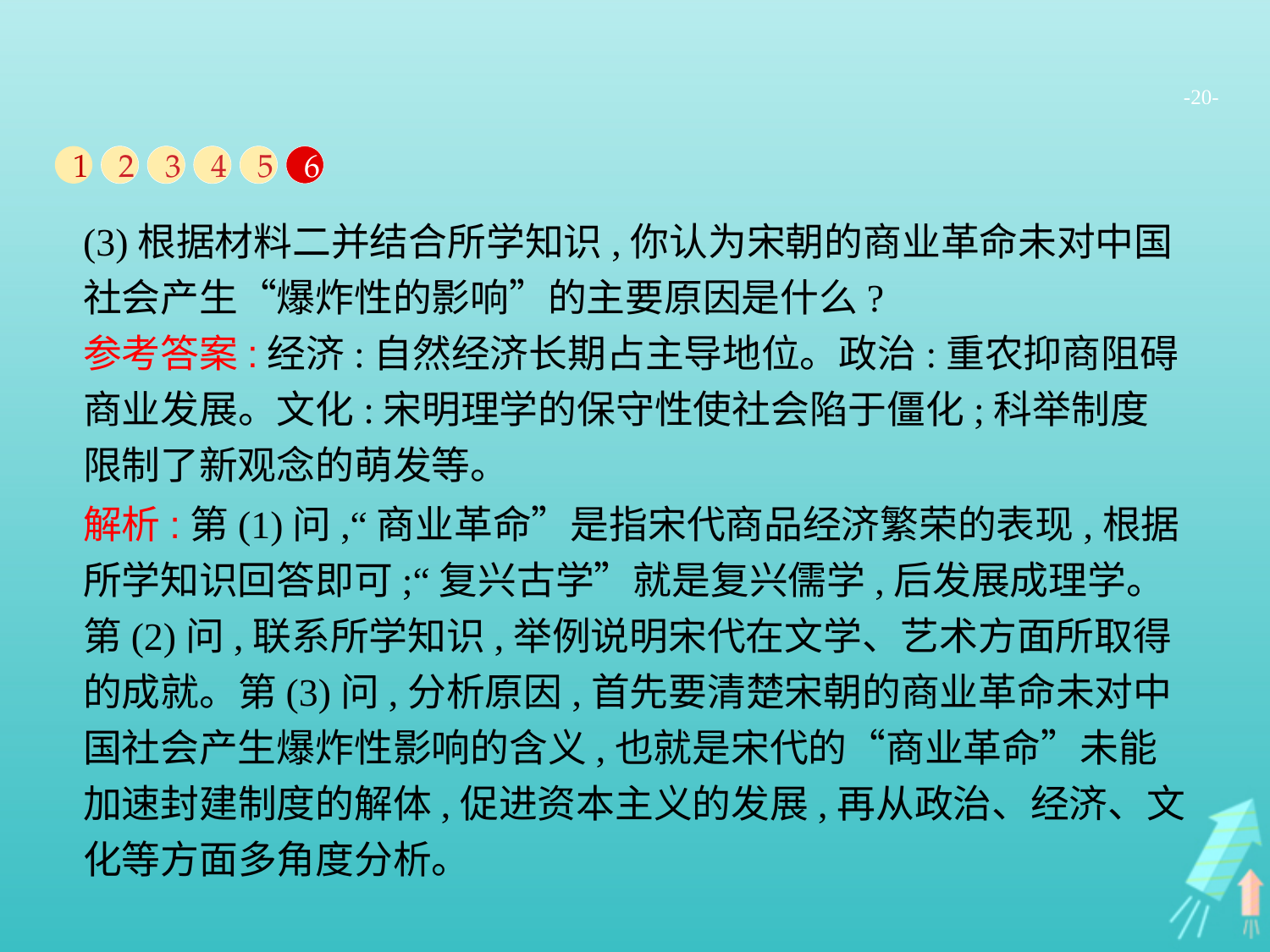

-20-
1
2
3
4
5
6
(3)根据材料二并结合所学知识,你认为宋朝的商业革命未对中国社会产生“爆炸性的影响”的主要原因是什么?
参考答案:经济:自然经济长期占主导地位。政治:重农抑商阻碍商业发展。文化:宋明理学的保守性使社会陷于僵化;科举制度限制了新观念的萌发等。
解析:第(1)问,“商业革命”是指宋代商品经济繁荣的表现,根据所学知识回答即可;“复兴古学”就是复兴儒学,后发展成理学。第(2)问,联系所学知识,举例说明宋代在文学、艺术方面所取得的成就。第(3)问,分析原因,首先要清楚宋朝的商业革命未对中国社会产生爆炸性影响的含义,也就是宋代的“商业革命”未能加速封建制度的解体,促进资本主义的发展,再从政治、经济、文化等方面多角度分析。